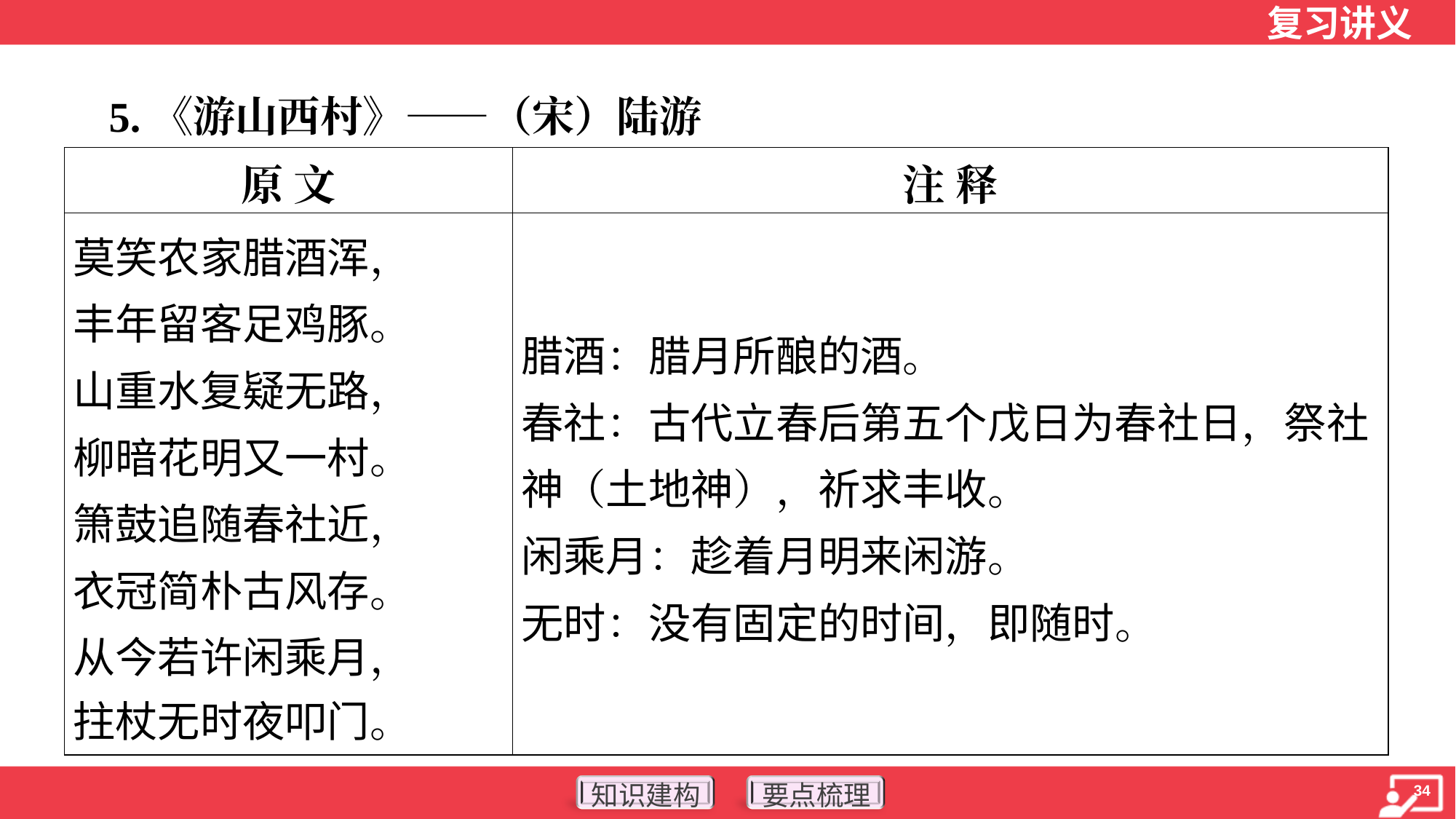

5.《游山西村》——（宋）陆游
| 原 文 | 注 释 |
| --- | --- |
| 莫笑农家腊酒浑， 丰年留客足鸡豚。 山重水复疑无路， 柳暗花明又一村。 箫鼓追随春社近， 衣冠简朴古风存。 从今若许闲乘月， 拄杖无时夜叩门。 | 腊酒：腊月所酿的酒。 春社：古代立春后第五个戊日为春社日，祭社神（土地神），祈求丰收。 闲乘月：趁着月明来闲游。 无时：没有固定的时间，即随时。 |